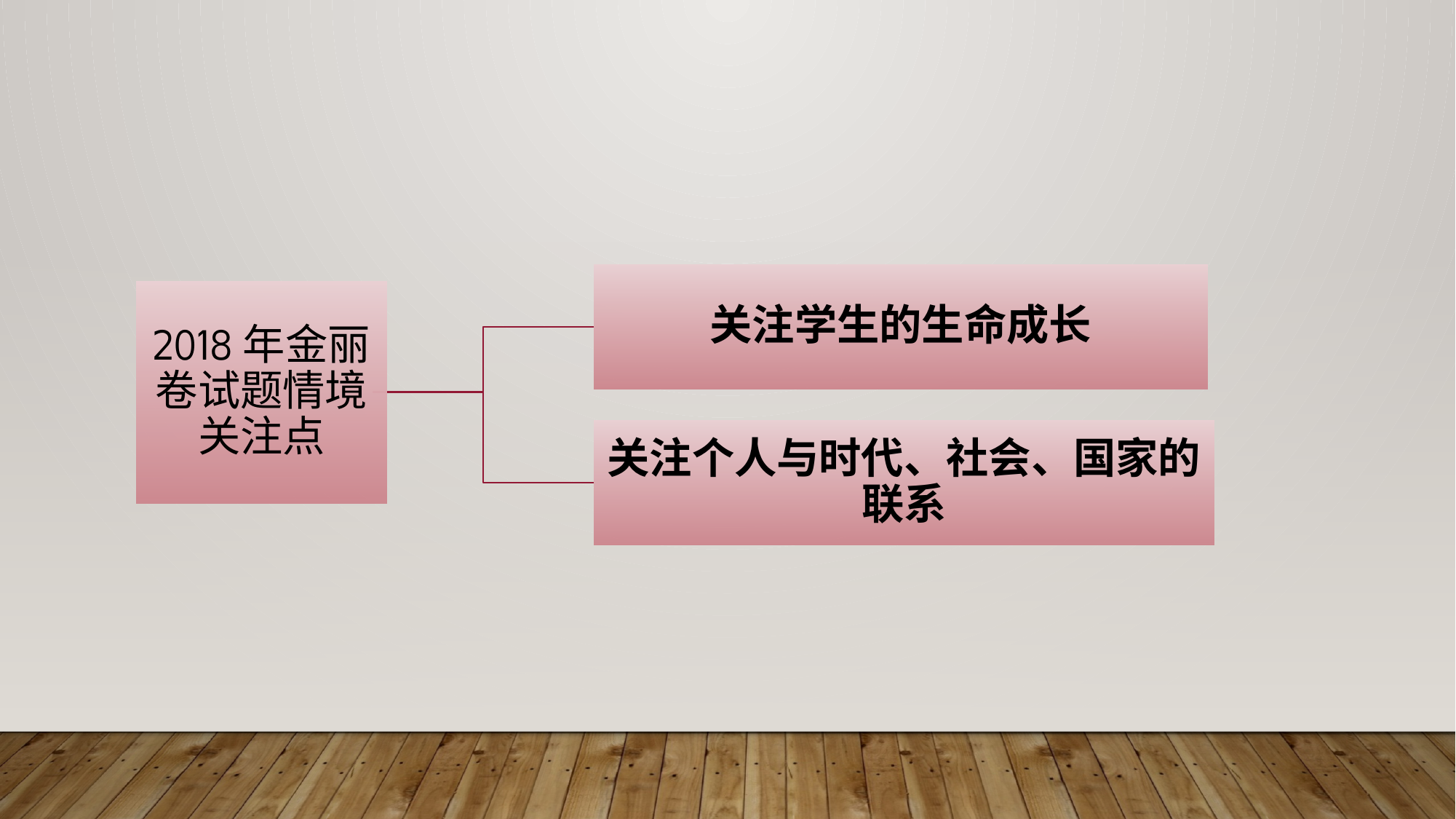

2018年金丽卷试题情境关注点
关注学生的生命成长
关注个人与时代、社会、国家的联系